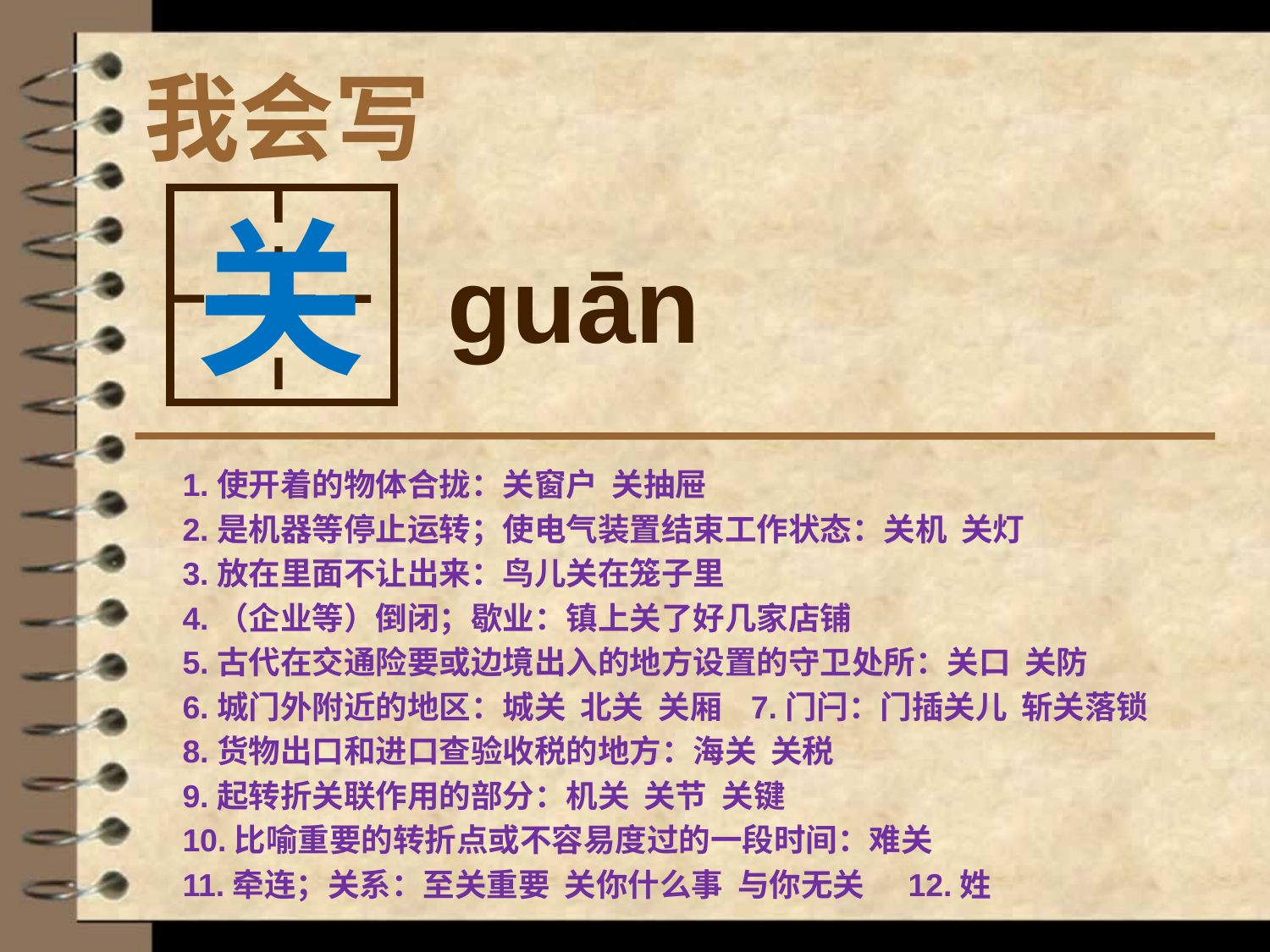

# 我会写
关

guān
1.使开着的物体合拢：关窗户  关抽屉
2.是机器等停止运转；使电气装置结束工作状态：关机  关灯
3.放在里面不让出来：鸟儿关在笼子里
4.（企业等）倒闭；歇业：镇上关了好几家店铺
5.古代在交通险要或边境出入的地方设置的守卫处所：关口  关防
6.城门外附近的地区：城关  北关  关厢   7.门闩：门插关儿  斩关落锁
8.货物出口和进口查验收税的地方：海关  关税
9.起转折关联作用的部分：机关  关节  关键
10.比喻重要的转折点或不容易度过的一段时间：难关
11.牵连；关系：至关重要  关你什么事  与你无关     12.姓